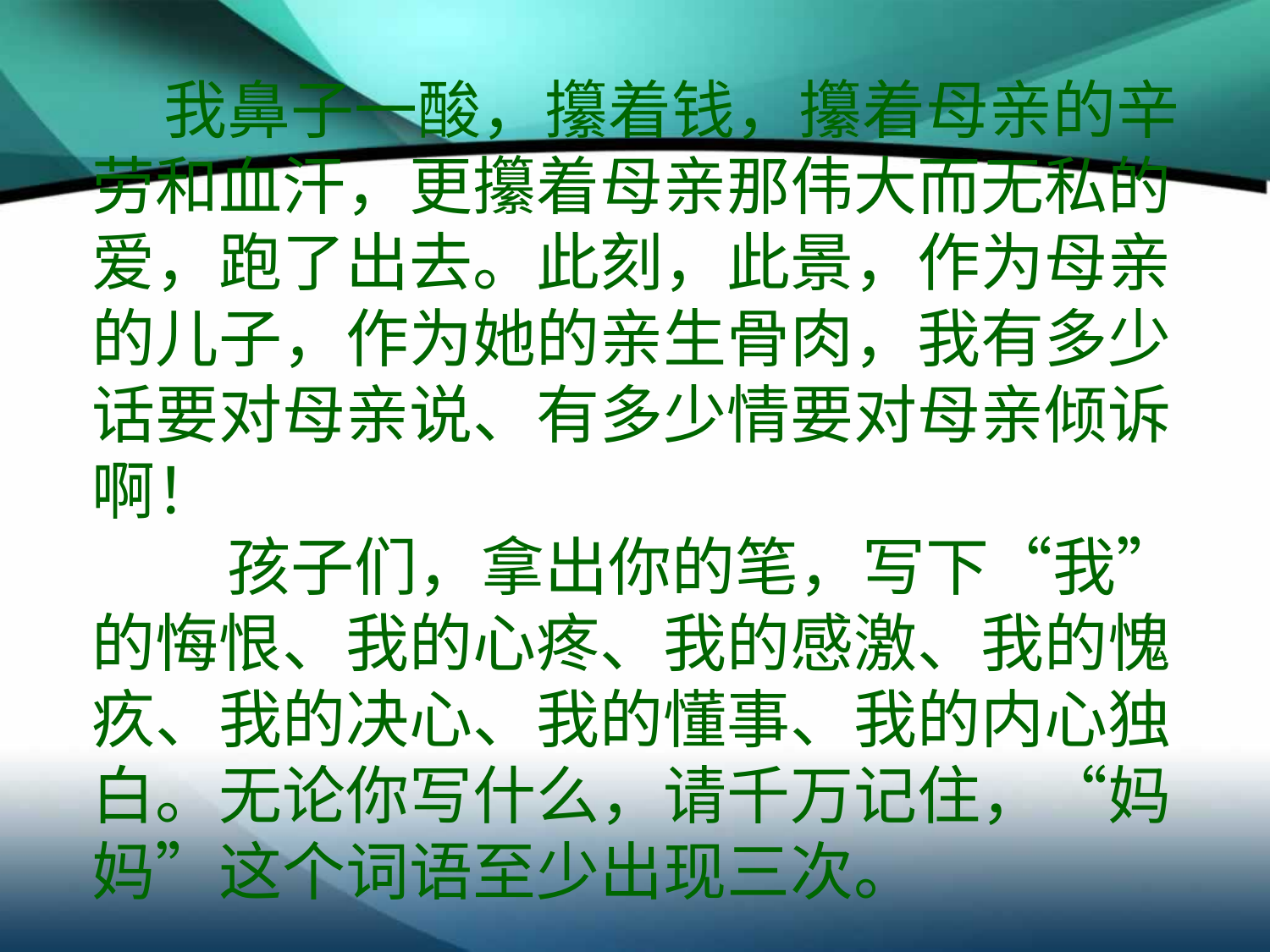

我鼻子一酸，攥着钱，攥着母亲的辛劳和血汗，更攥着母亲那伟大而无私的爱，跑了出去。此刻，此景，作为母亲的儿子，作为她的亲生骨肉，我有多少话要对母亲说、有多少情要对母亲倾诉啊！      孩子们，拿出你的笔，写下“我”的悔恨、我的心疼、我的感激、我的愧疚、我的决心、我的懂事、我的内心独白。无论你写什么，请千万记住，“妈妈”这个词语至少出现三次。